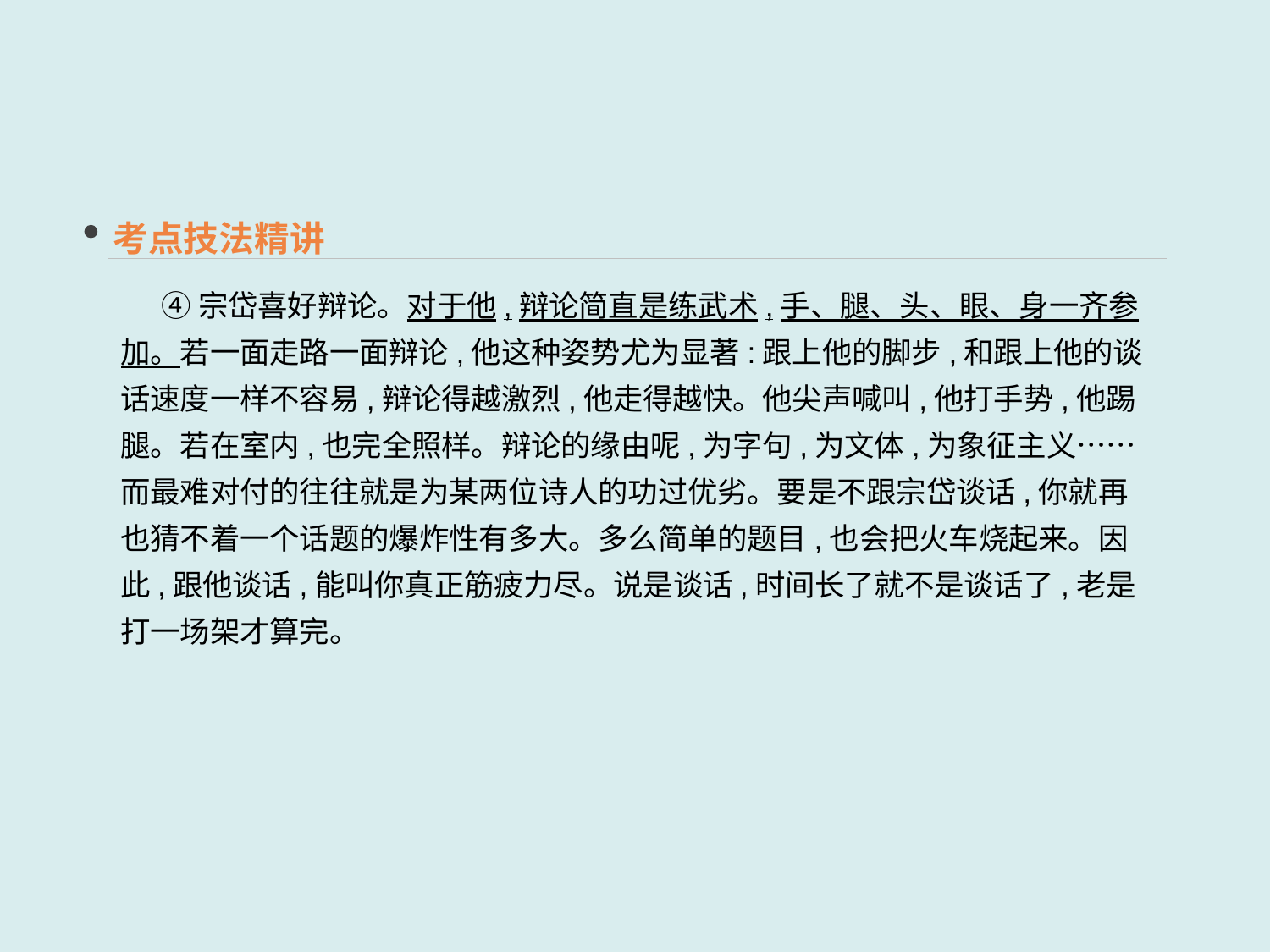

考点技法精讲

      ④宗岱喜好辩论。对于他,辩论简直是练武术,手、腿、头、眼、身一齐参加。若一面走路一面辩论,他这种姿势尤为显著:跟上他的脚步,和跟上他的谈话速度一样不容易,辩论得越激烈,他走得越快。他尖声喊叫,他打手势,他踢腿。若在室内,也完全照样。辩论的缘由呢,为字句,为文体,为象征主义……而最难对付的往往就是为某两位诗人的功过优劣。要是不跟宗岱谈话,你就再也猜不着一个话题的爆炸性有多大。多么简单的题目,也会把火车烧起来。因此,跟他谈话,能叫你真正筋疲力尽。说是谈话,时间长了就不是谈话了,老是打一场架才算完。